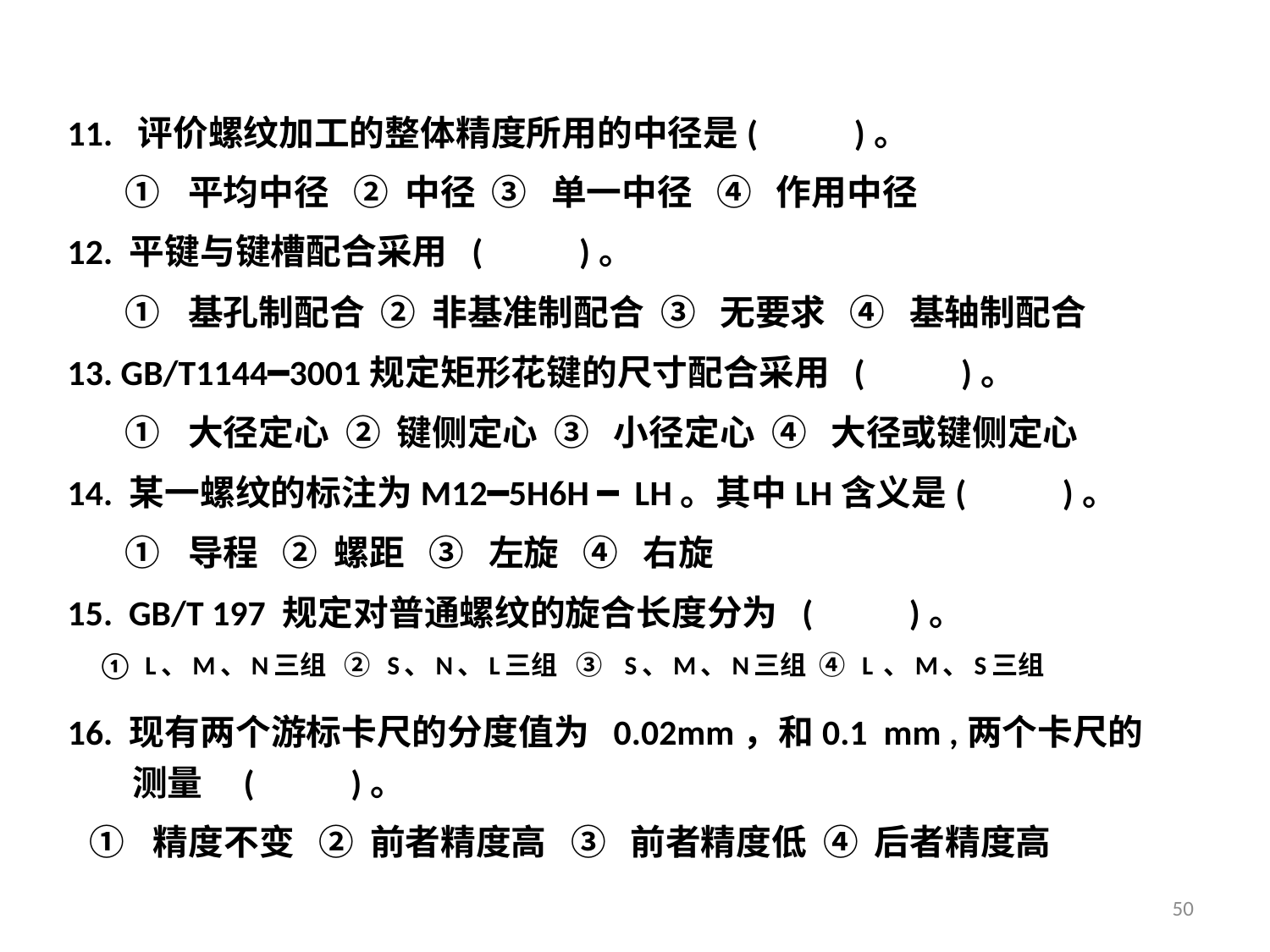

11.  评价螺纹加工的整体精度所用的中径是(            )。
平均中径   ②  中径  ③   单一中径   ④   作用中径
12. 平键与键槽配合采用  (            )。
基孔制配合  ②  非基准制配合  ③   无要求   ④   基轴制配合
13. GB/T1144━3001规定矩形花键的尺寸配合采用  (            )。
大径定心  ②  键侧定心  ③   小径定心  ④   大径或键侧定心
14. 某一螺纹的标注为M12━5H6H ━  LH。其中LH含义是(            )。
导程   ②  螺距   ③   左旋   ④   右旋
15.  GB/T 197 规定对普通螺纹的旋合长度分为  (            )。
L、M、N三组   ②  S、N、L三组   ③   S、M、N三组  ④  L 、M、S三组
16. 现有两个游标卡尺的分度值为  0.02mm，和0.1  mm ,两个卡尺的
       测量    (            )。
精度不变   ②  前者精度高   ③   前者精度低  ④  后者精度高
50